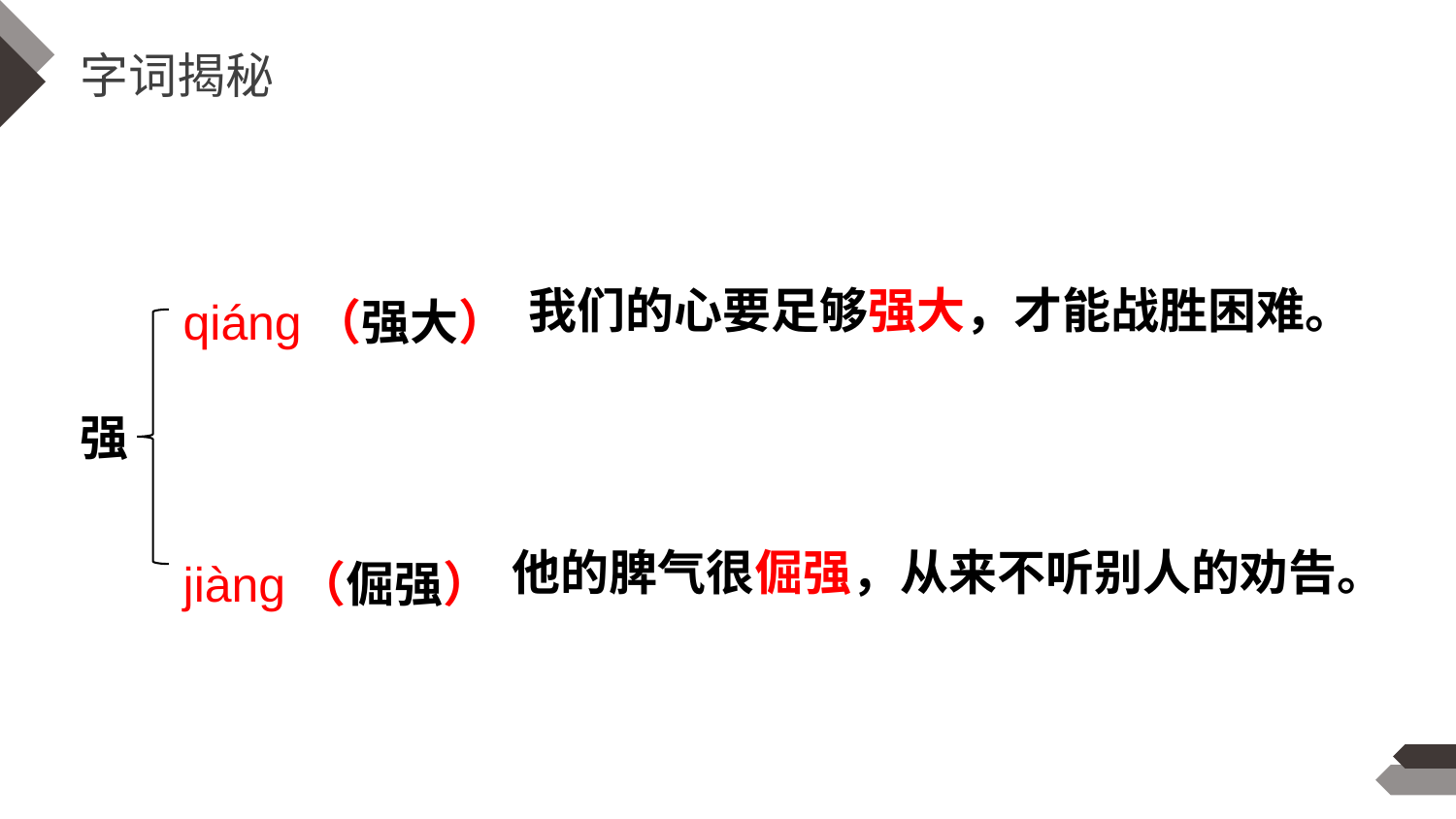

字词揭秘
qiáng（强大）

jiàng（倔强）

我们的心要足够强大，才能战胜困难。
强
他的脾气很倔强，从来不听别人的劝告。